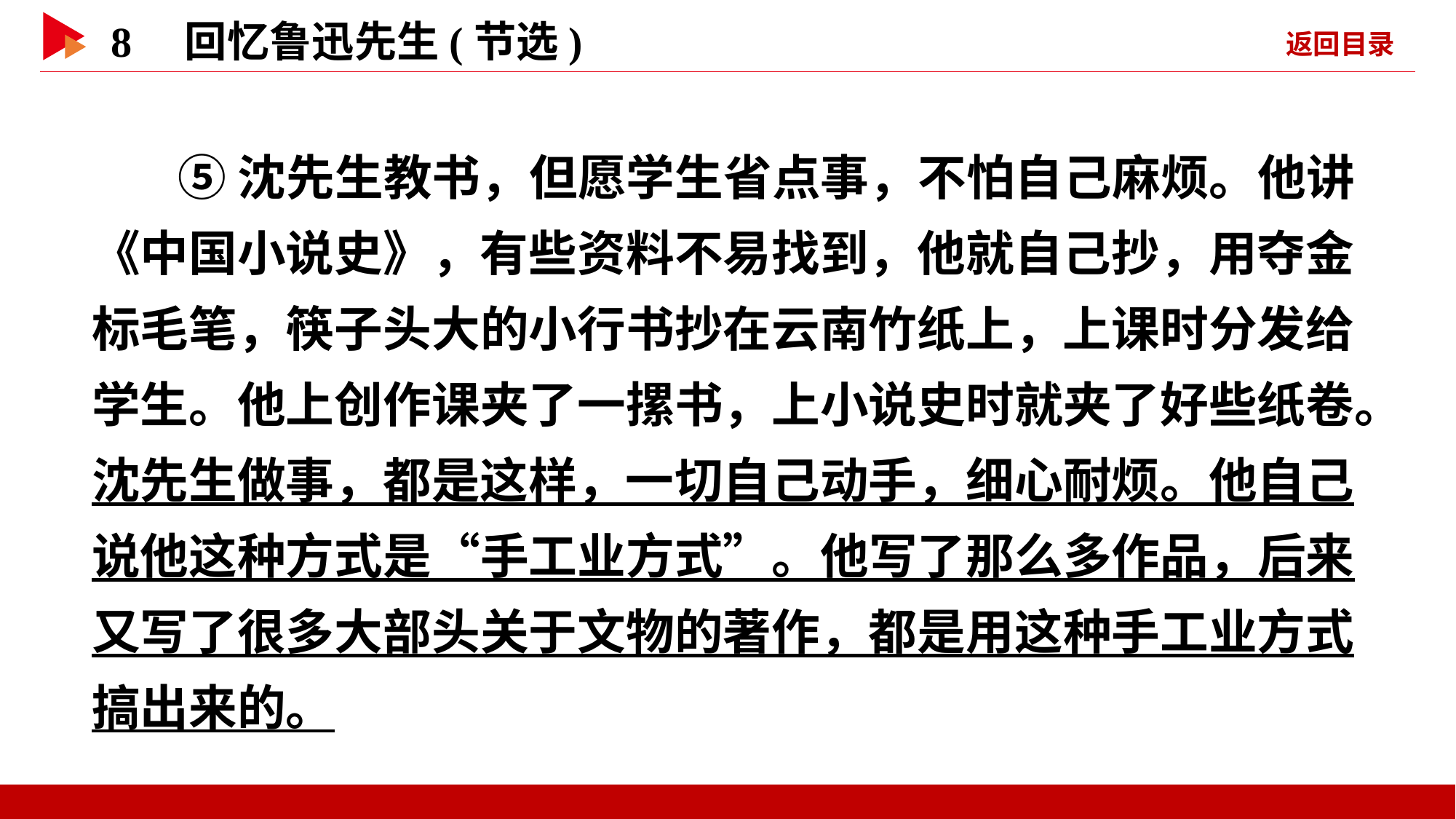

⑤沈先生教书，但愿学生省点事，不怕自己麻烦。他讲《中国小说史》，有些资料不易找到，他就自己抄，用夺金标毛笔，筷子头大的小行书抄在云南竹纸上，上课时分发给学生。他上创作课夹了一摞书，上小说史时就夹了好些纸卷。沈先生做事，都是这样，一切自己动手，细心耐烦。他自己说他这种方式是“手工业方式”。他写了那么多作品，后来又写了很多大部头关于文物的著作，都是用这种手工业方式搞出来的。